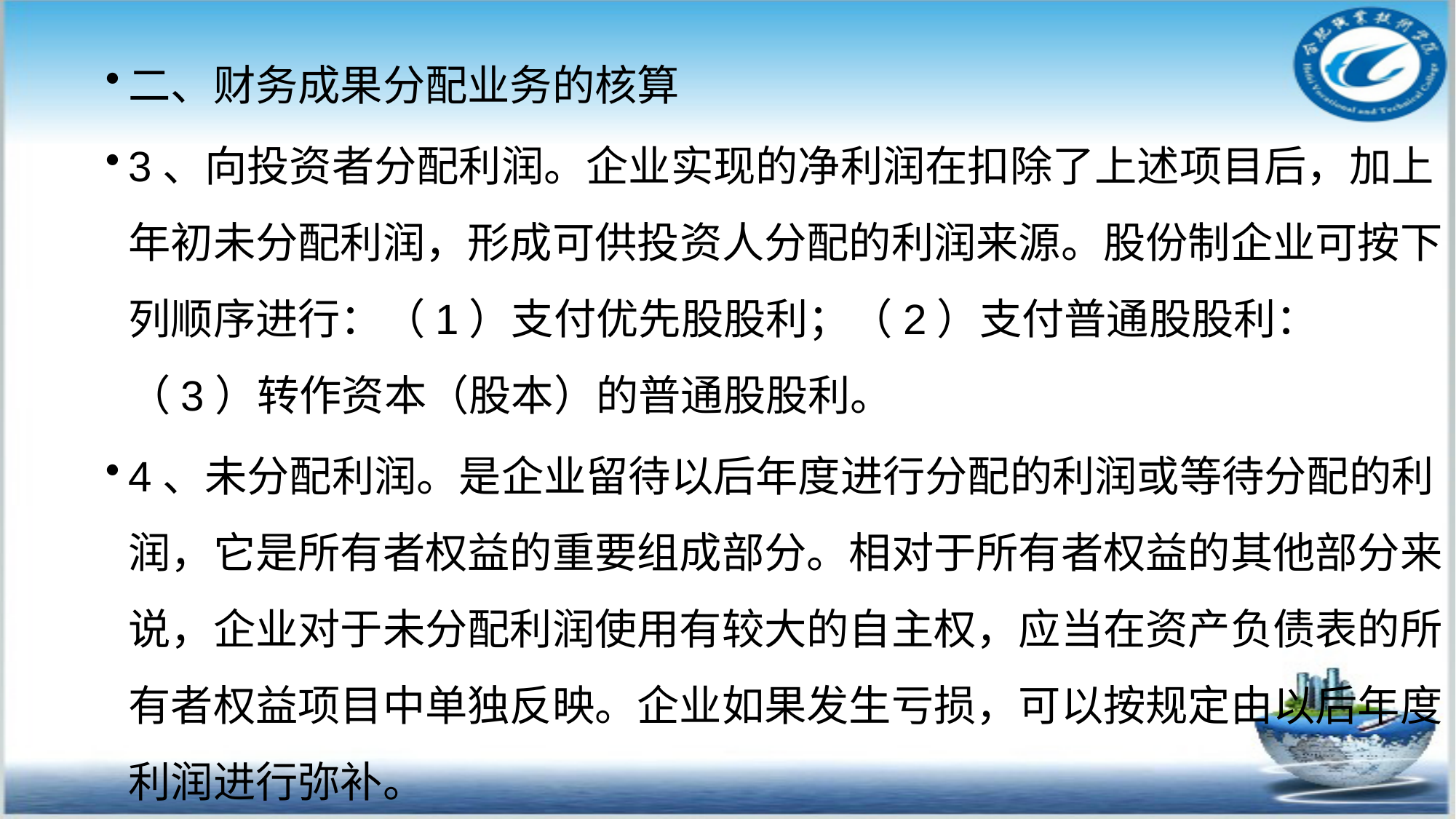

二、财务成果分配业务的核算
3、向投资者分配利润。企业实现的净利润在扣除了上述项目后，加上年初未分配利润，形成可供投资人分配的利润来源。股份制企业可按下列顺序进行：（1）支付优先股股利；（2）支付普通股股利：（3）转作资本（股本）的普通股股利。
4、未分配利润。是企业留待以后年度进行分配的利润或等待分配的利润，它是所有者权益的重要组成部分。相对于所有者权益的其他部分来说，企业对于未分配利润使用有较大的自主权，应当在资产负债表的所有者权益项目中单独反映。企业如果发生亏损，可以按规定由以后年度利润进行弥补。